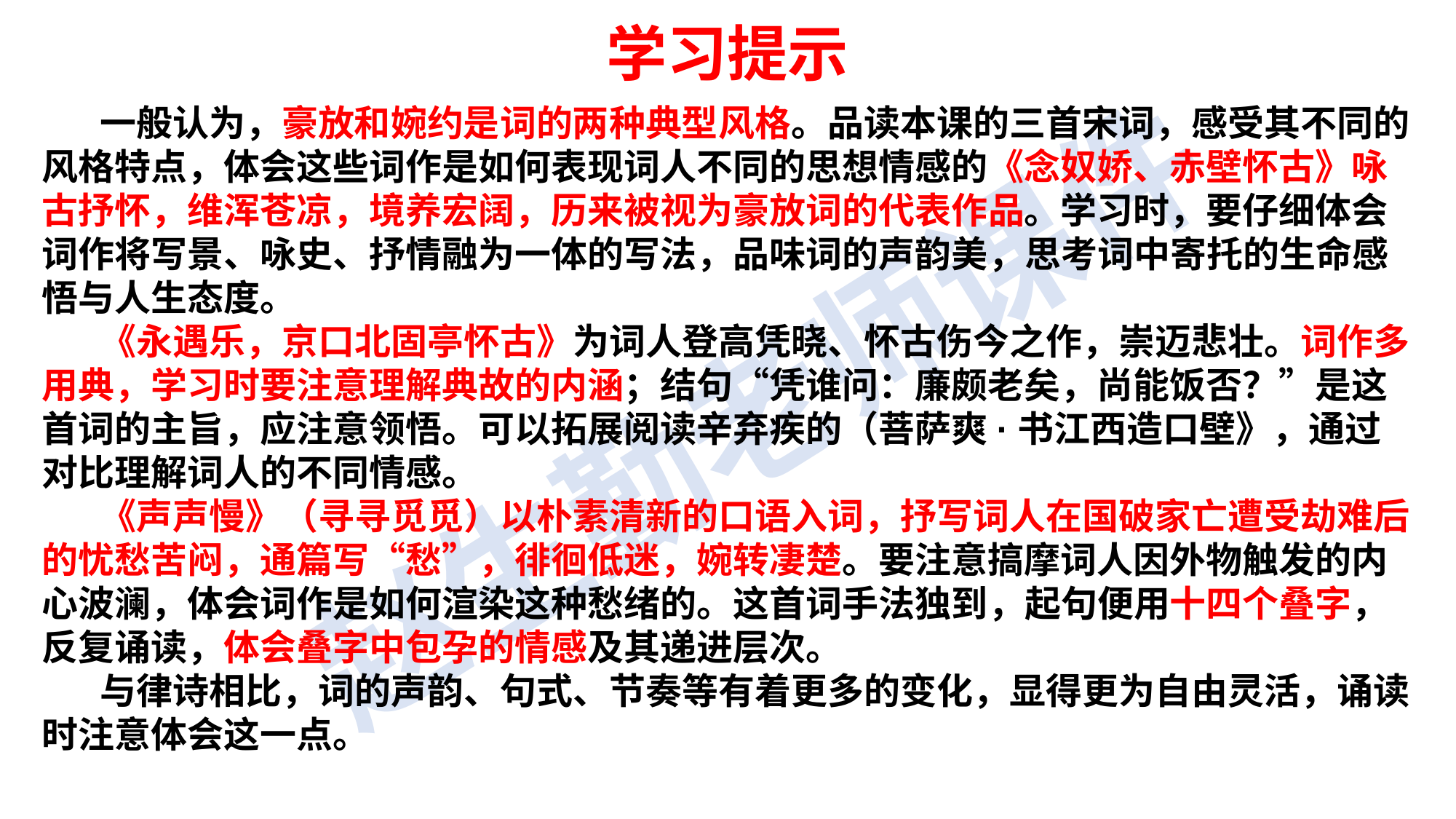

学习提示
      一般认为，豪放和婉约是词的两种典型风格。品读本课的三首宋词，感受其不同的风格特点，体会这些词作是如何表现词人不同的思想情感的《念奴娇、赤壁怀古》咏古抒怀，维浑苍凉，境养宏阔，历来被视为豪放词的代表作品。学习时，要仔细体会词作将写景、咏史、抒情融为一体的写法，品味词的声韵美，思考词中寄托的生命感悟与人生态度。
      《永遇乐，京口北固亭怀古》为词人登高凭晓、怀古伤今之作，崇迈悲壮。词作多用典，学习时要注意理解典故的内涵；结句“凭谁问：廉颇老矣，尚能饭否？”是这首词的主旨，应注意领悟。可以拓展阅读辛弃疾的（菩萨爽·书江西造口壁》，通过对比理解词人的不同情感。
      《声声慢》（寻寻觅觅）以朴素清新的口语入词，抒写词人在国破家亡遭受劫难后的忧愁苦闷，通篇写“愁”，徘徊低迷，婉转凄楚。要注意搞摩词人因外物触发的内心波澜，体会词作是如何渲染这种愁绪的。这首词手法独到，起句便用十四个叠字，反复诵读，体会叠字中包孕的情感及其递进层次。
      与律诗相比，词的声韵、句式、节奏等有着更多的变化，显得更为自由灵活，诵读时注意体会这一点。